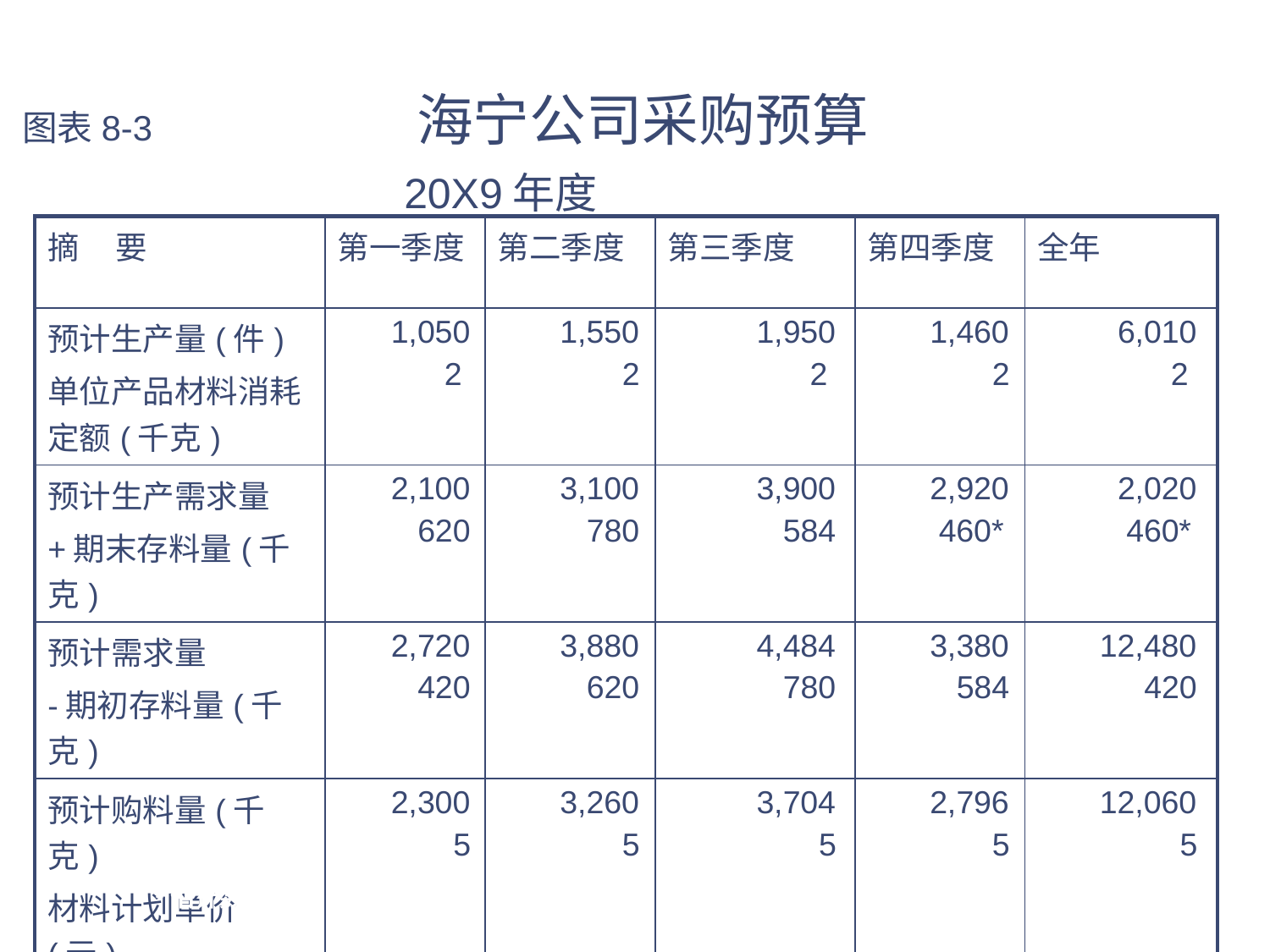

# 图表8-3                海宁公司采购预算 20X9年度
| 摘 要 | 第一季度 | 第二季度 | 第三季度 | 第四季度 | 全年 |
| --- | --- | --- | --- | --- | --- |
| 预计生产量(件) 单位产品材料消耗定额(千克) | 1,050 2 | 1,550 2 | 1,950 2 | 1,460 2 | 6,010 2 |
| 预计生产需求量 +期末存料量(千克) | 2,100 620 | 3,100 780 | 3,900 584 | 2,920 460\* | 2,020 460\* |
| 预计需求量 -期初存料量(千克) | 2,720 420 | 3,880 620 | 4,484 780 | 3,380 584 | 12,480 420 |
| 预计购料量(千克) 材料计划单价(元) | 2,300 5 | 3,260 5 | 3,704 5 | 2,796 5 | 12,060 5 |
| 预计购料金额(元) | 11,500 | 16,300 | 18,520 | 13,980 | 60,300 |
*估计数